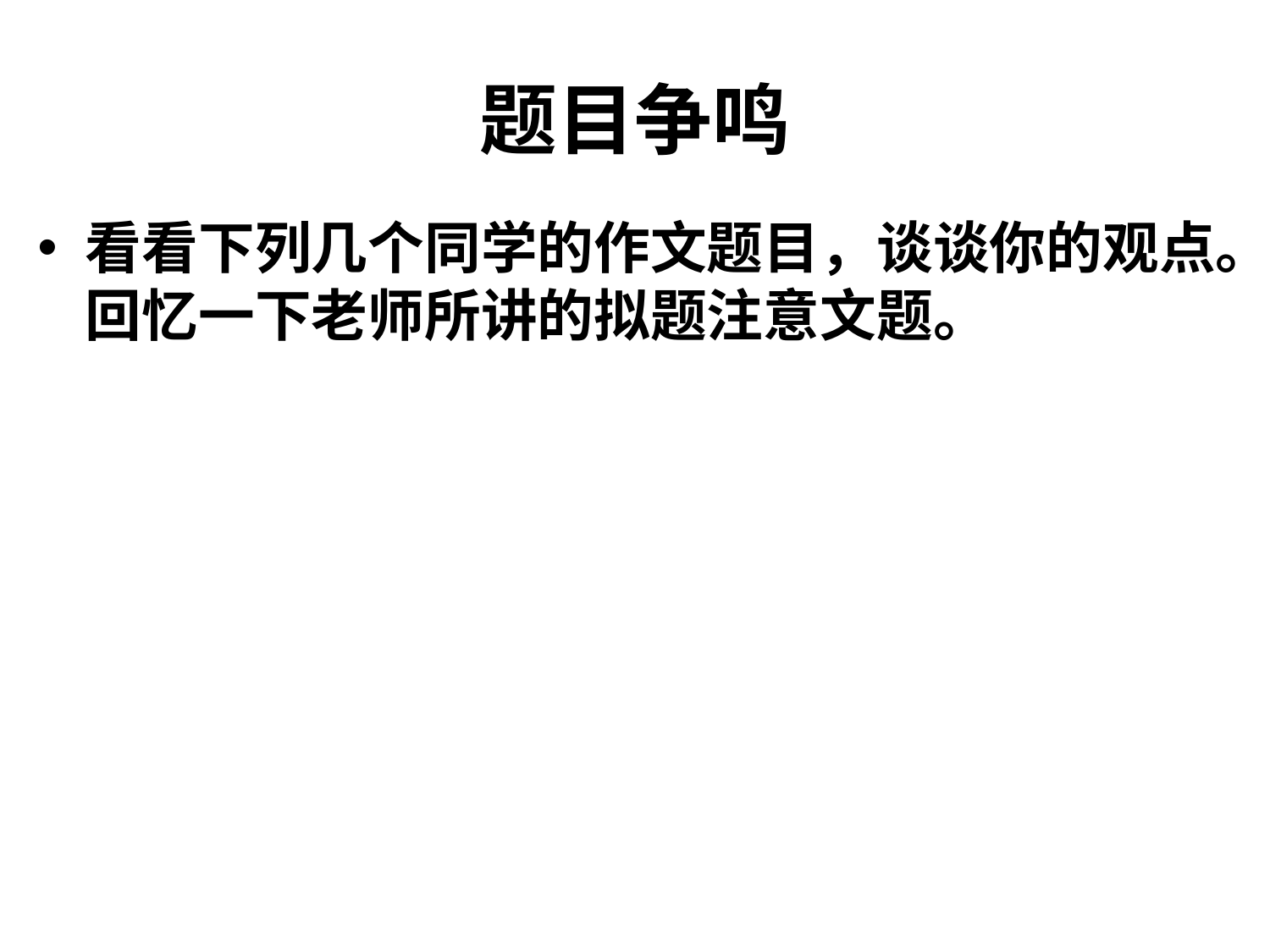

# 题目争鸣
看看下列几个同学的作文题目，谈谈你的观点。回忆一下老师所讲的拟题注意文题。